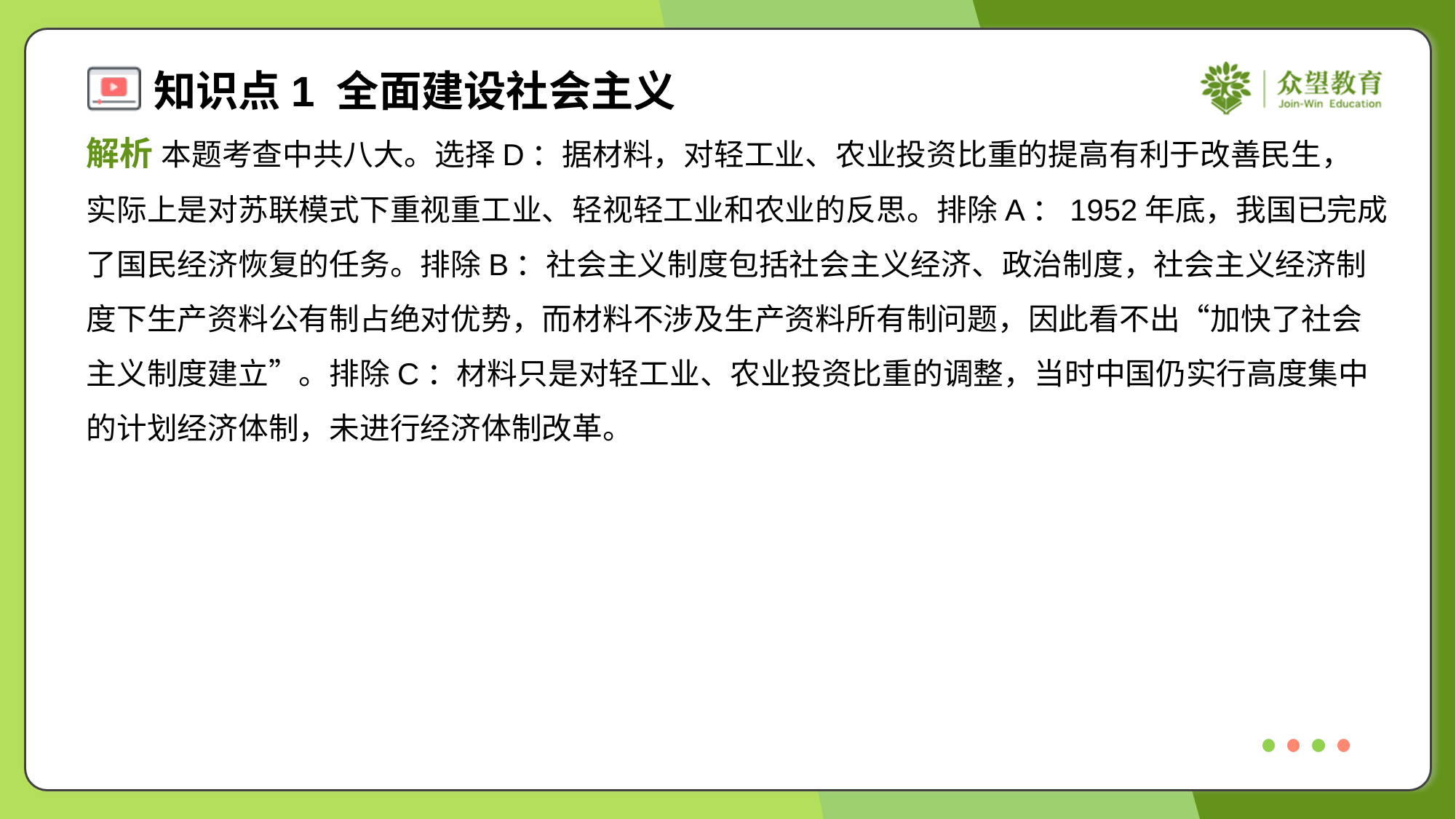

解析 本题考查中共八大。选择D：据材料，对轻工业、农业投资比重的提高有利于改善民生，
实际上是对苏联模式下重视重工业、轻视轻工业和农业的反思。排除A：1952年底，我国已完成
了国民经济恢复的任务。排除B：社会主义制度包括社会主义经济、政治制度，社会主义经济制
度下生产资料公有制占绝对优势，而材料不涉及生产资料所有制问题，因此看不出“加快了社会
主义制度建立”。排除C：材料只是对轻工业、农业投资比重的调整，当时中国仍实行高度集中
的计划经济体制，未进行经济体制改革。